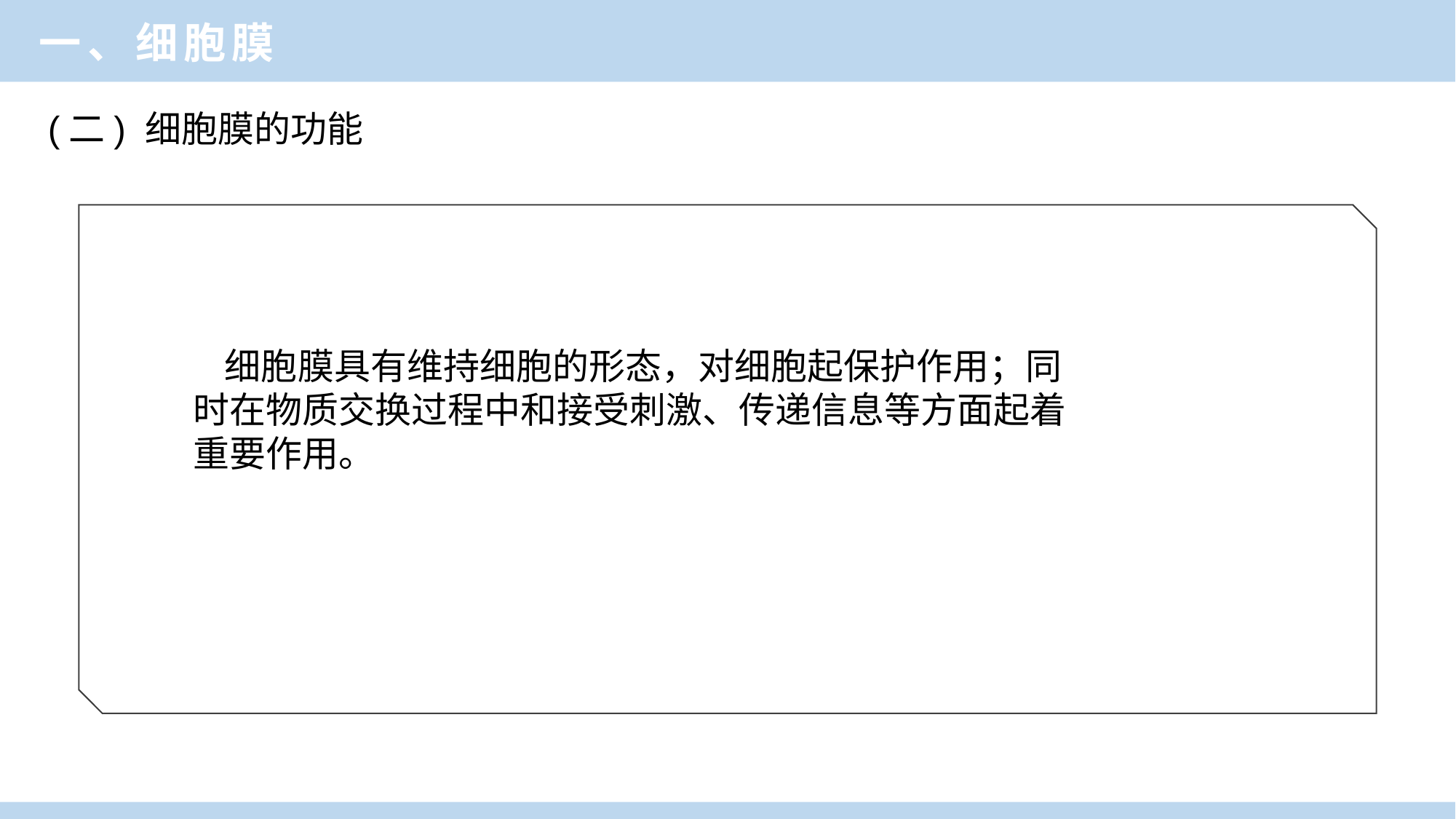

一、细胞膜
  (二) 细胞膜的功能

细胞膜具有维持细胞的形态，对细胞起保护作用；同时在物质交换过程中和接受刺激、传递信息等方面起着重要作用。